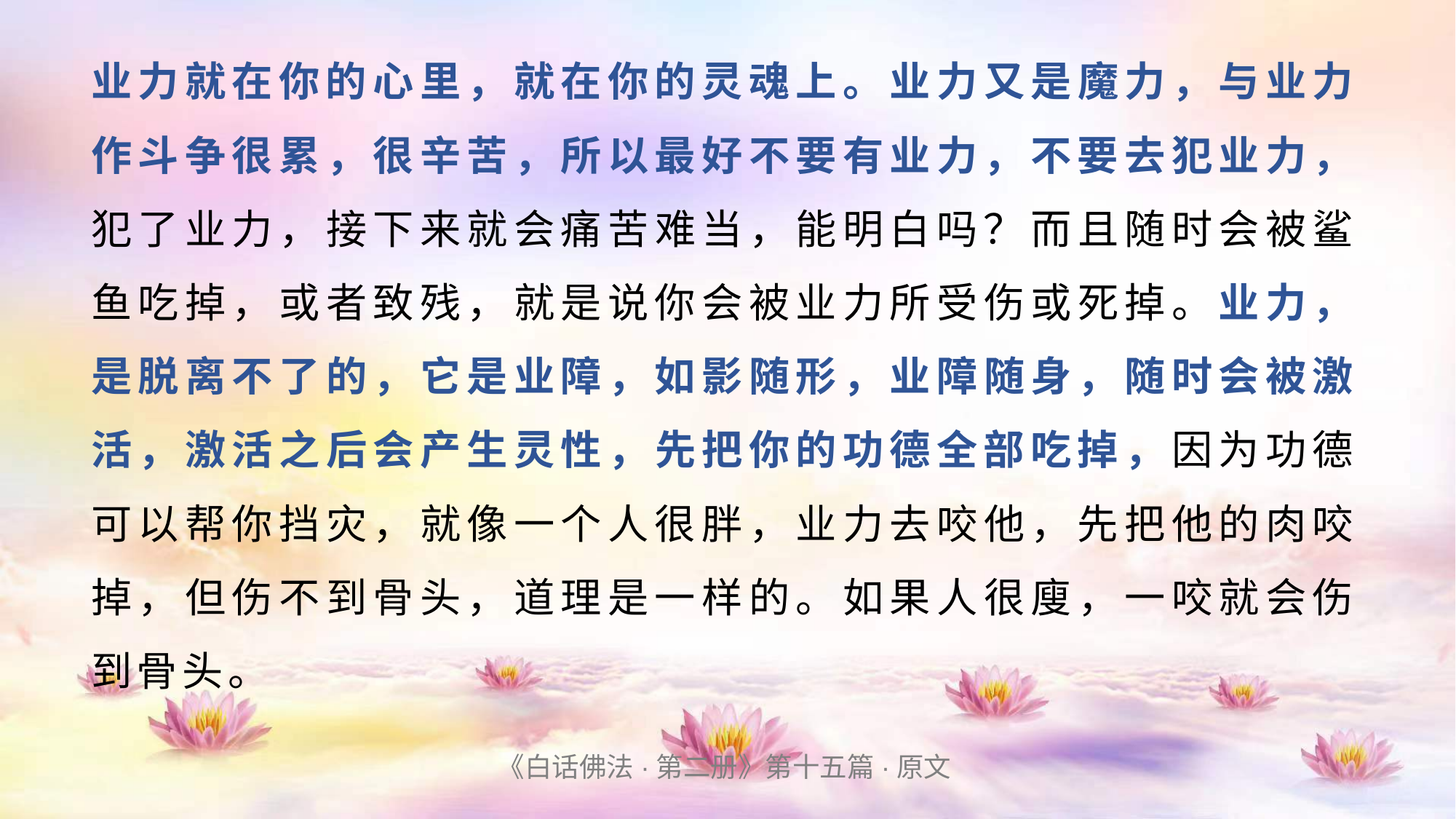

# 业力就在你的心里，就在你的灵魂上。业力又是魔力，与业力作斗争很累，很辛苦，所以最好不要有业力，不要去犯业力，犯了业力，接下来就会痛苦难当，能明白吗？而且随时会被鲨鱼吃掉，或者致残，就是说你会被业力所受伤或死掉。业力，是脱离不了的，它是业障，如影随形，业障随身，随时会被激活，激活之后会产生灵性，先把你的功德全部吃掉，因为功德可以帮你挡灾，就像一个人很胖，业力去咬他，先把他的肉咬掉，但伤不到骨头，道理是一样的。如果人很廋，一咬就会伤到骨头。
《白话佛法·第二册》第十五篇·原文